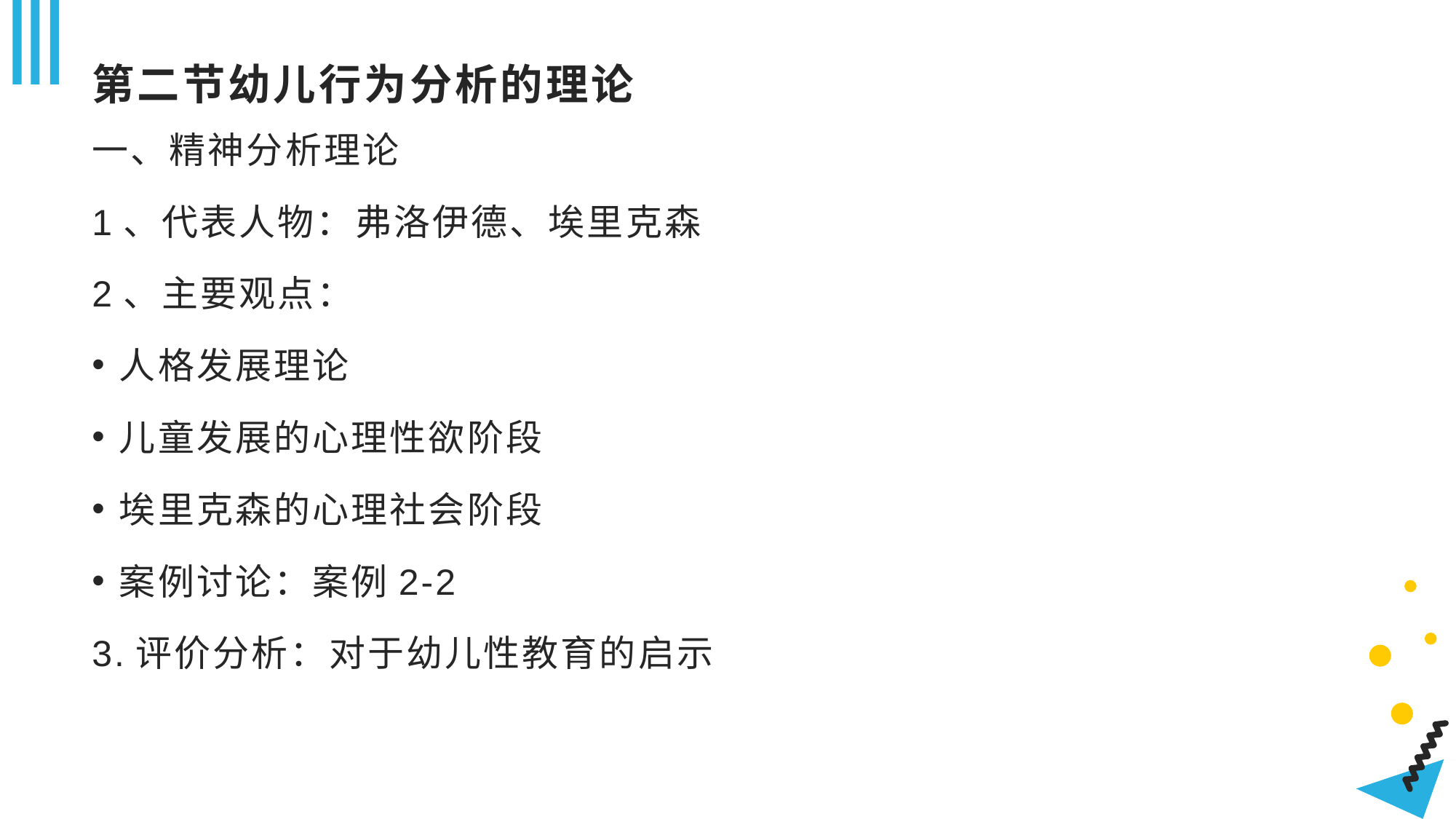

# 第二节幼儿行为分析的理论
一、精神分析理论
1、代表人物：弗洛伊德、埃里克森
2、主要观点：
人格发展理论
儿童发展的心理性欲阶段
埃里克森的心理社会阶段
案例讨论：案例2-2
3.评价分析：对于幼儿性教育的启示